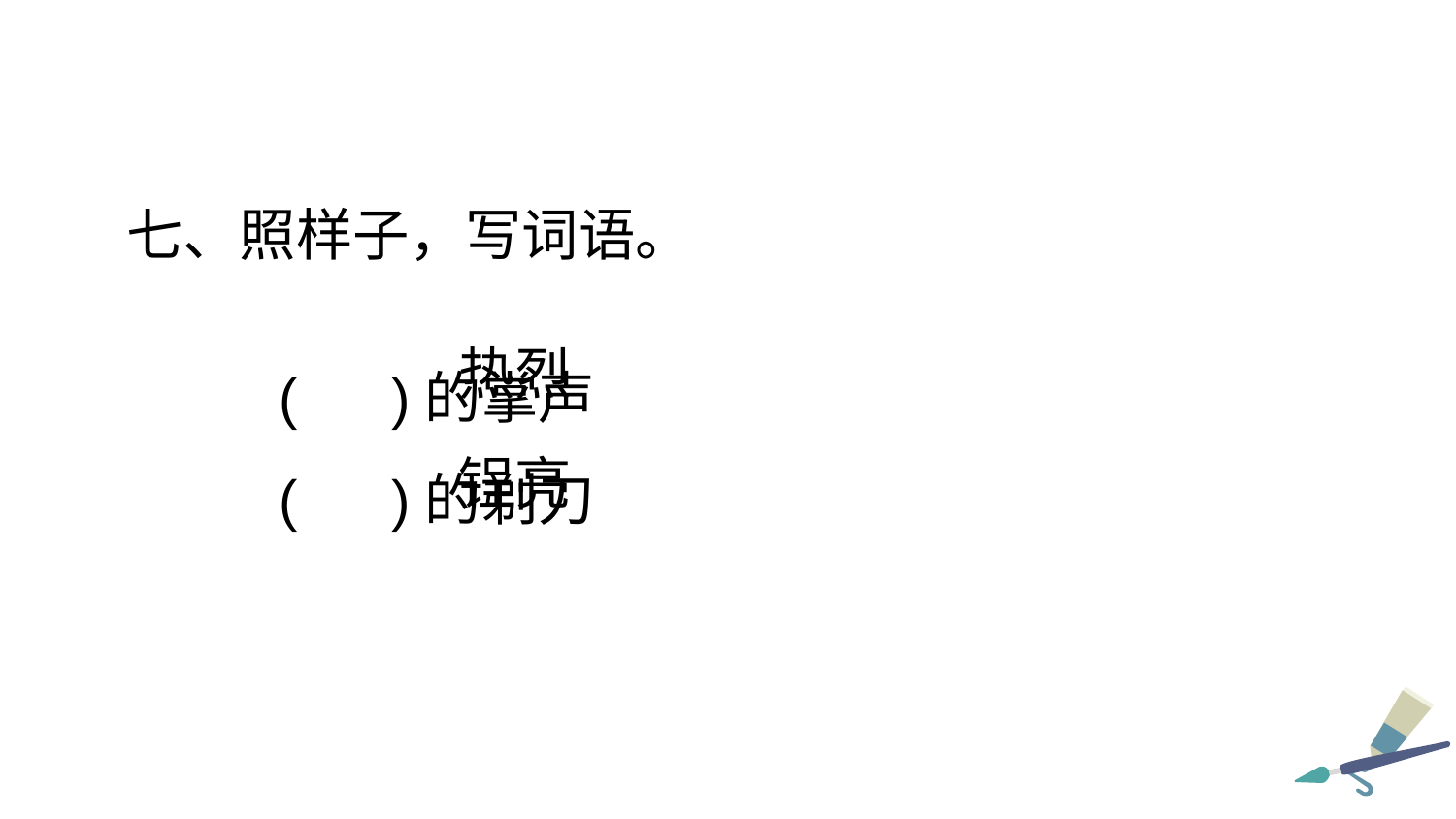

七、照样子，写词语。
          (      )的掌声
          (      )的剃刀
热烈
锃亮